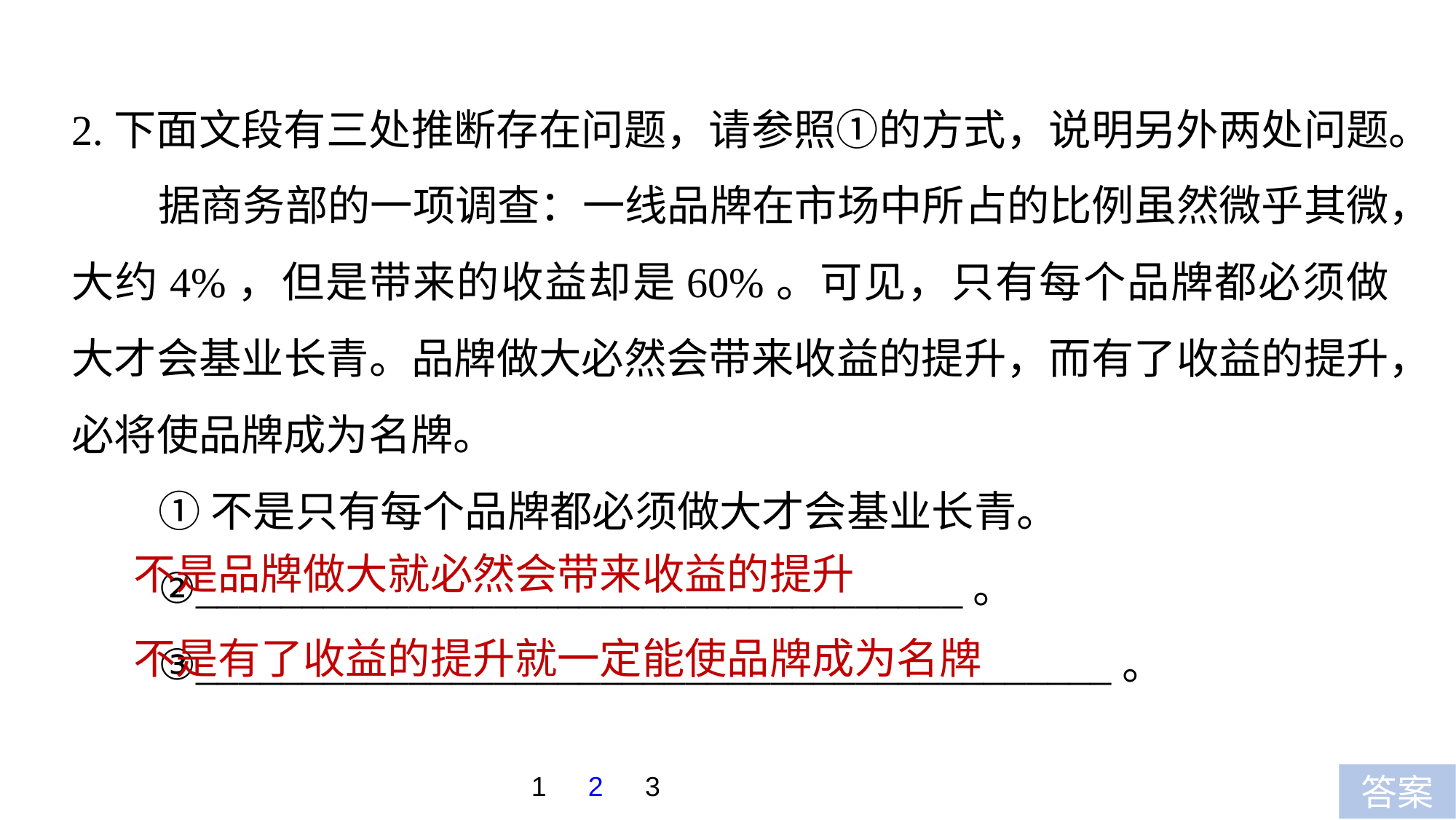

2.下面文段有三处推断存在问题，请参照①的方式，说明另外两处问题。
据商务部的一项调查：一线品牌在市场中所占的比例虽然微乎其微，大约4%，但是带来的收益却是60%。可见，只有每个品牌都必须做大才会基业长青。品牌做大必然会带来收益的提升，而有了收益的提升，必将使品牌成为名牌。
①不是只有每个品牌都必须做大才会基业长青。
②____________________________________。
③___________________________________________。
不是品牌做大就必然会带来收益的提升
不是有了收益的提升就一定能使品牌成为名牌
1
2
3
答案